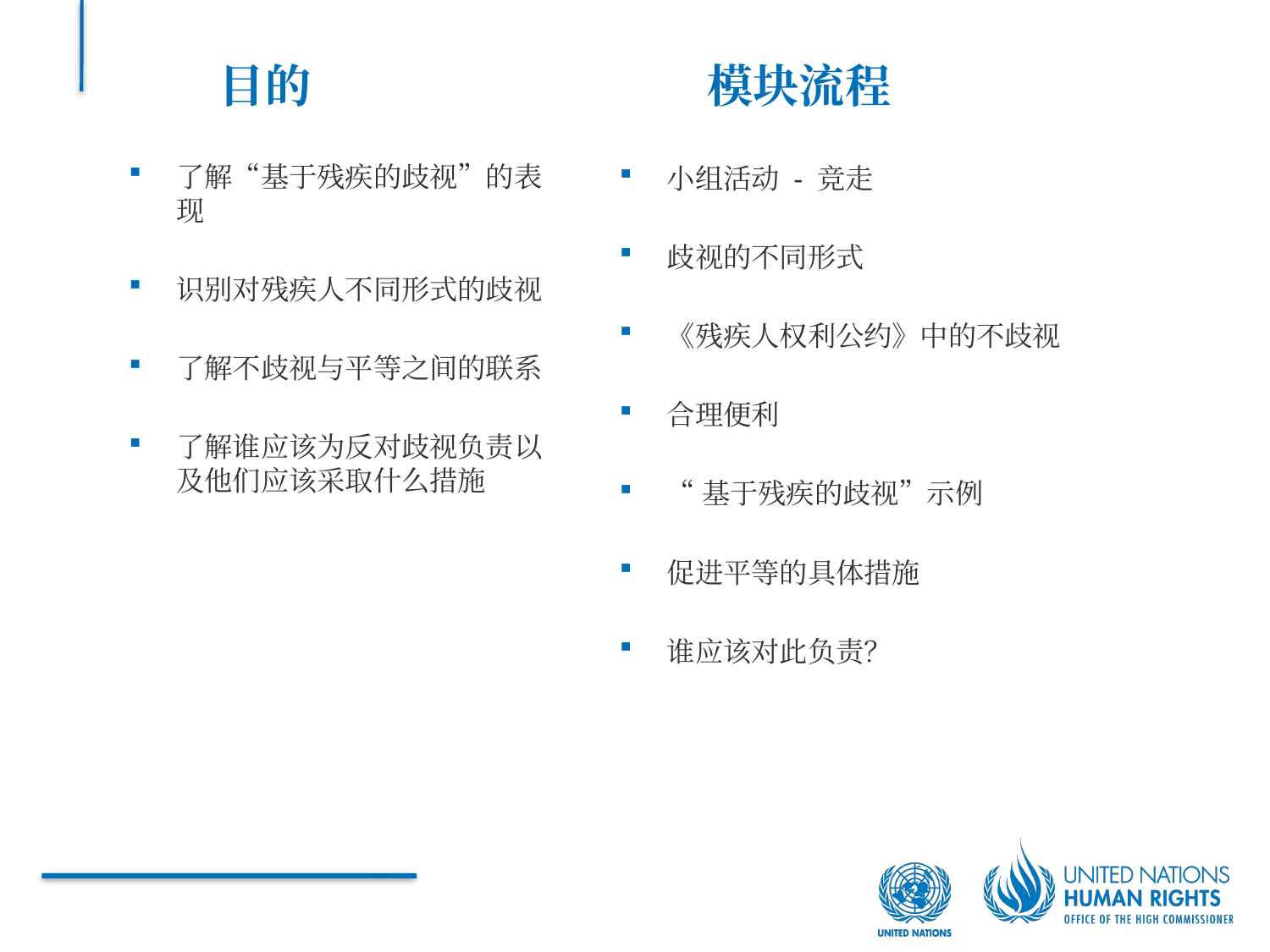

目的
模块流程
了解“基于残疾的歧视”的表现

识别对残疾人不同形式的歧视

了解不歧视与平等之间的联系

了解谁应该为反对歧视负责以及他们应该采取什么措施
小组活动 - 竞走

歧视的不同形式

《残疾人权利公约》中的不歧视

合理便利

“基于残疾的歧视”示例

促进平等的具体措施

谁应该对此负责？